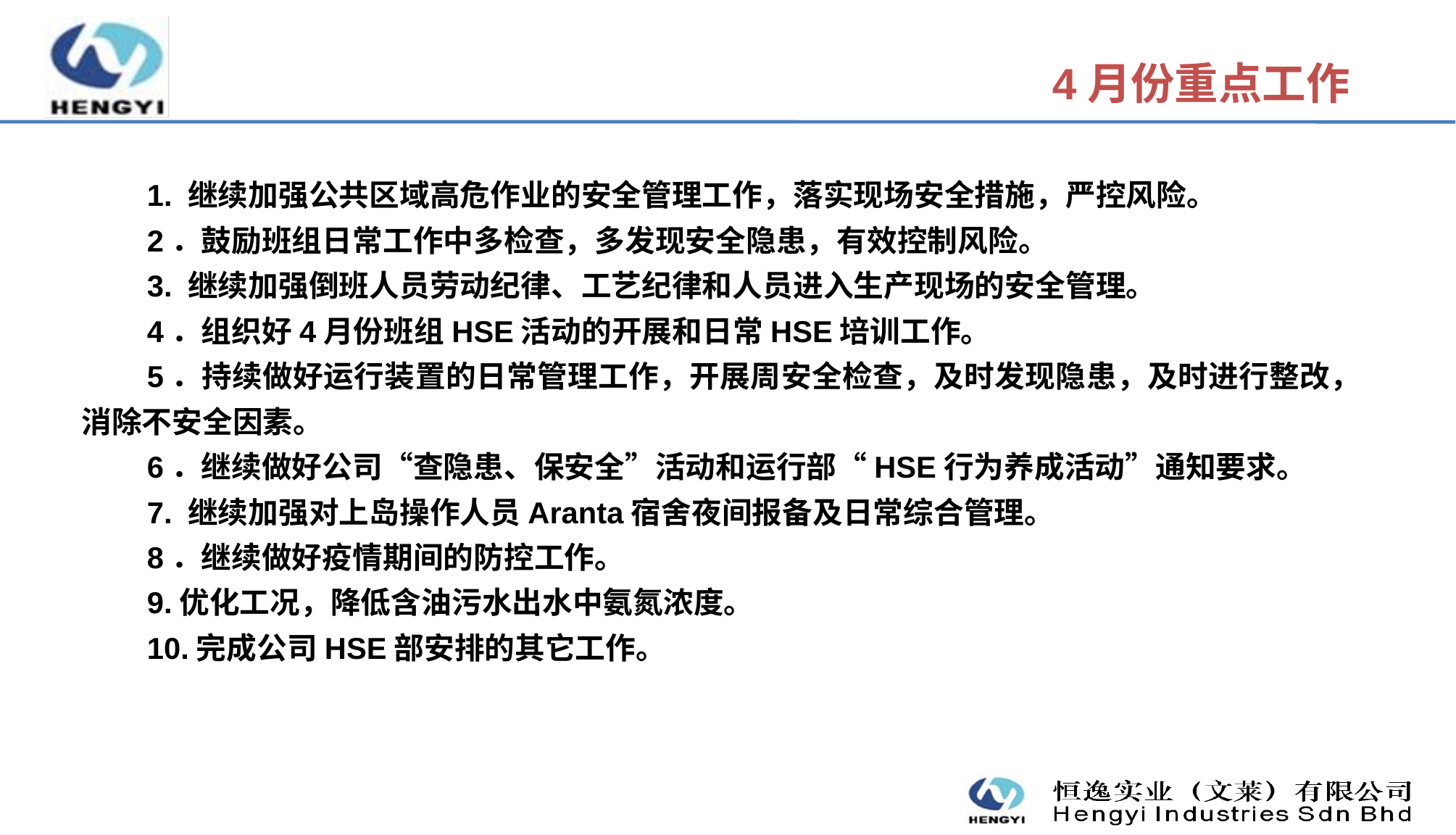

4月份重点工作
1. 继续加强公共区域高危作业的安全管理工作，落实现场安全措施，严控风险。
2．鼓励班组日常工作中多检查，多发现安全隐患，有效控制风险。
3. 继续加强倒班人员劳动纪律、工艺纪律和人员进入生产现场的安全管理。
4．组织好4月份班组HSE活动的开展和日常HSE培训工作。
5．持续做好运行装置的日常管理工作，开展周安全检查，及时发现隐患，及时进行整改，消除不安全因素。
6．继续做好公司“查隐患、保安全”活动和运行部“HSE行为养成活动”通知要求。
7. 继续加强对上岛操作人员Aranta宿舍夜间报备及日常综合管理。
8．继续做好疫情期间的防控工作。
9.优化工况，降低含油污水出水中氨氮浓度。
10.完成公司HSE部安排的其它工作。